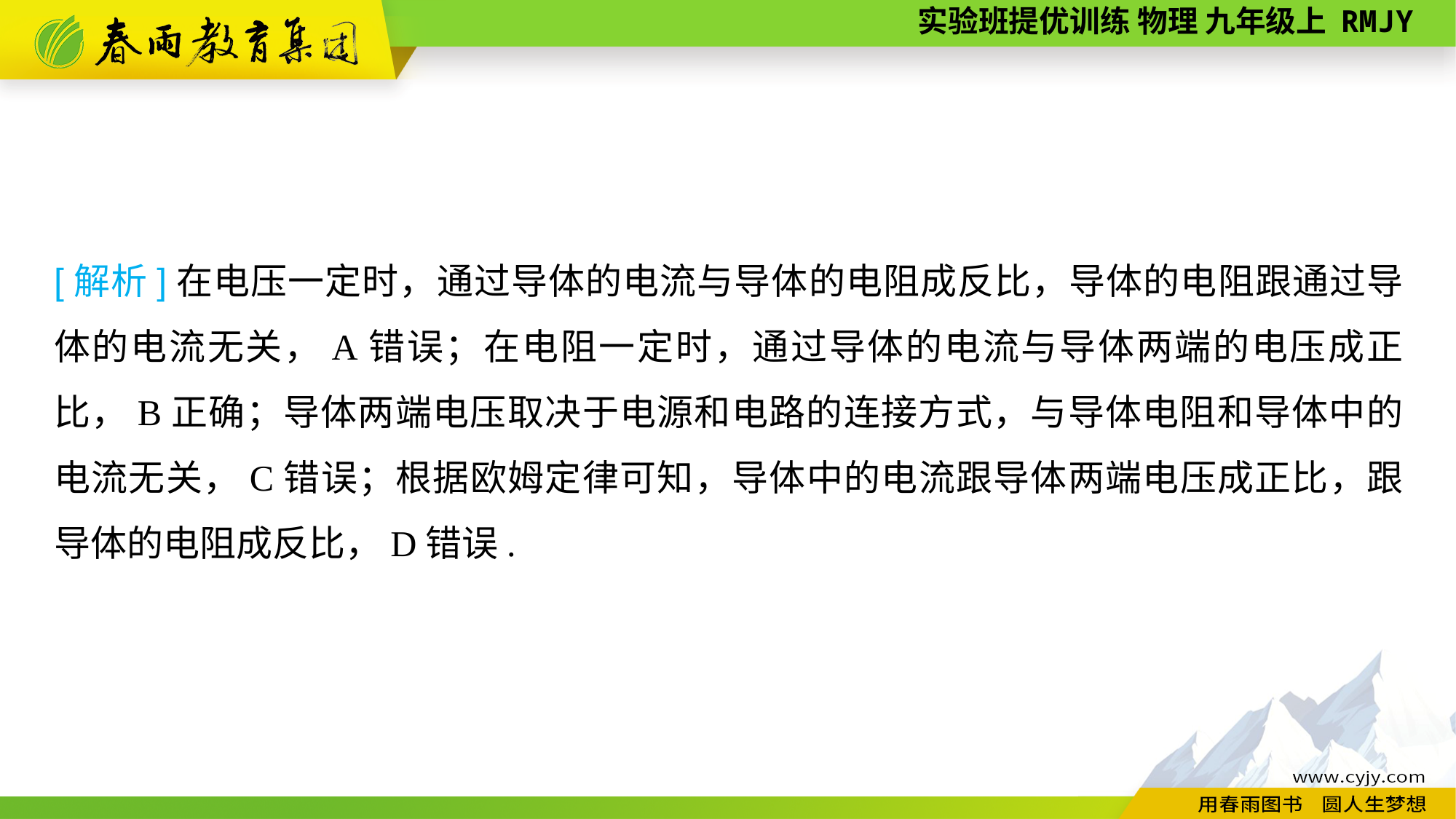

[解析]在电压一定时，通过导体的电流与导体的电阻成反比，导体的电阻跟通过导体的电流无关，A错误；在电阻一定时，通过导体的电流与导体两端的电压成正比，B正确；导体两端电压取决于电源和电路的连接方式，与导体电阻和导体中的电流无关，C错误；根据欧姆定律可知，导体中的电流跟导体两端电压成正比，跟导体的电阻成反比，D错误.